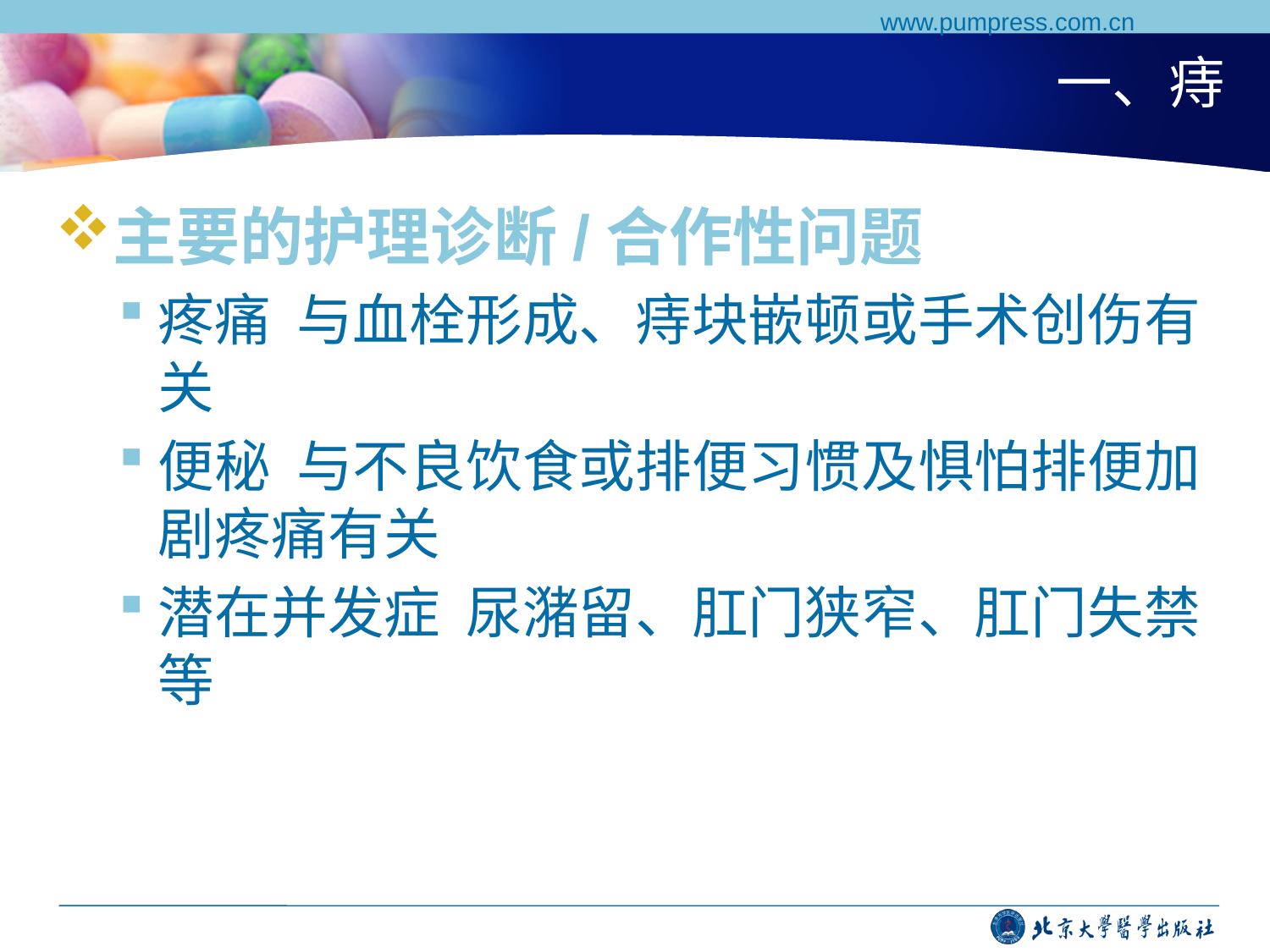

www.pumpress.com.cn
# 一、痔
主要的护理诊断/合作性问题
疼痛  与血栓形成、痔块嵌顿或手术创伤有关
便秘  与不良饮食或排便习惯及惧怕排便加剧疼痛有关
潜在并发症  尿潴留、肛门狭窄、肛门失禁等